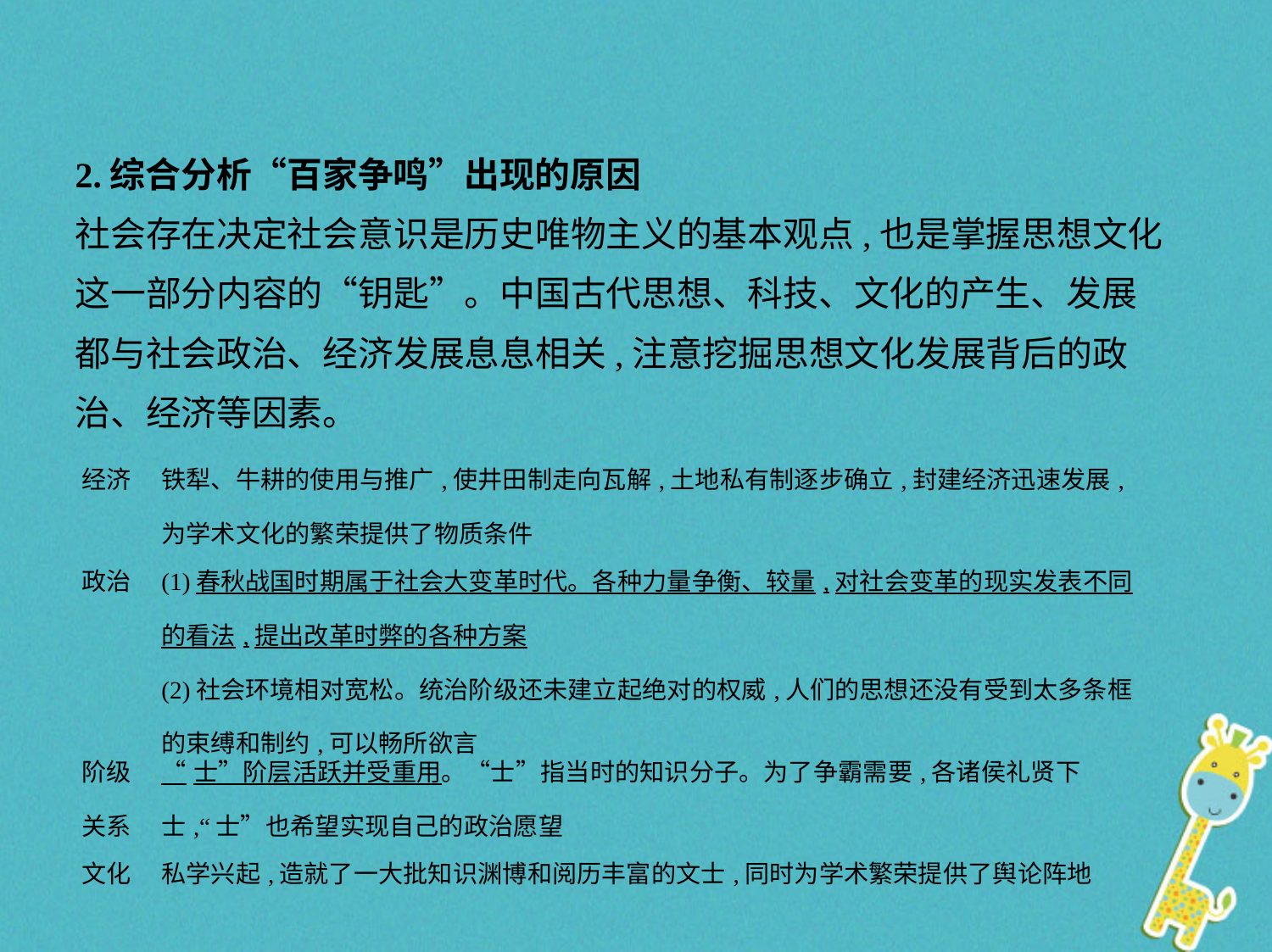

2.综合分析“百家争鸣”出现的原因
社会存在决定社会意识是历史唯物主义的基本观点,也是掌握思想文化
这一部分内容的“钥匙”。中国古代思想、科技、文化的产生、发展
都与社会政治、经济发展息息相关,注意挖掘思想文化发展背后的政
治、经济等因素。
| 经济 | 铁犁、牛耕的使用与推广,使井田制走向瓦解,土地私有制逐步确立,封建经济迅速发展,为学术文化的繁荣提供了物质条件 |
| --- | --- |
| 政治 | (1)春秋战国时期属于社会大变革时代。各种力量争衡、较量,对社会变革的现实发表不同的看法,提出改革时弊的各种方案 (2)社会环境相对宽松。统治阶级还未建立起绝对的权威,人们的思想还没有受到太多条框的束缚和制约,可以畅所欲言 |
| 阶级 关系 | “士”阶层活跃并受重用。“士”指当时的知识分子。为了争霸需要,各诸侯礼贤下士,“士”也希望实现自己的政治愿望 |
| 文化 | 私学兴起,造就了一大批知识渊博和阅历丰富的文士,同时为学术繁荣提供了舆论阵地 |